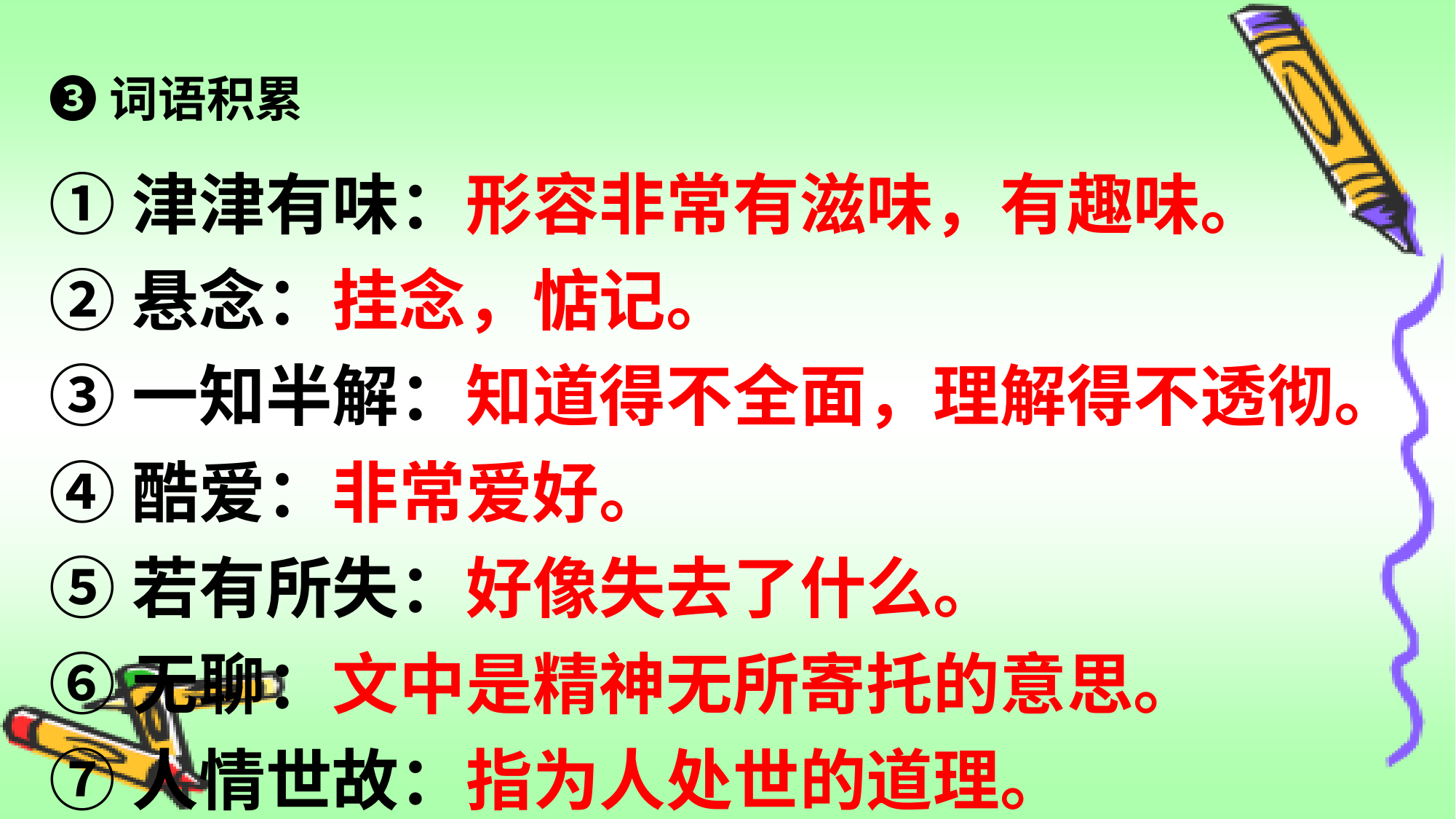

❸词语积累

①津津有味：形容非常有滋味，有趣味。
②悬念：挂念，惦记。
③一知半解：知道得不全面，理解得不透彻。
④酷爱：非常爱好。
⑤若有所失：好像失去了什么。
⑥无聊：文中是精神无所寄托的意思。
⑦人情世故：指为人处世的道理。